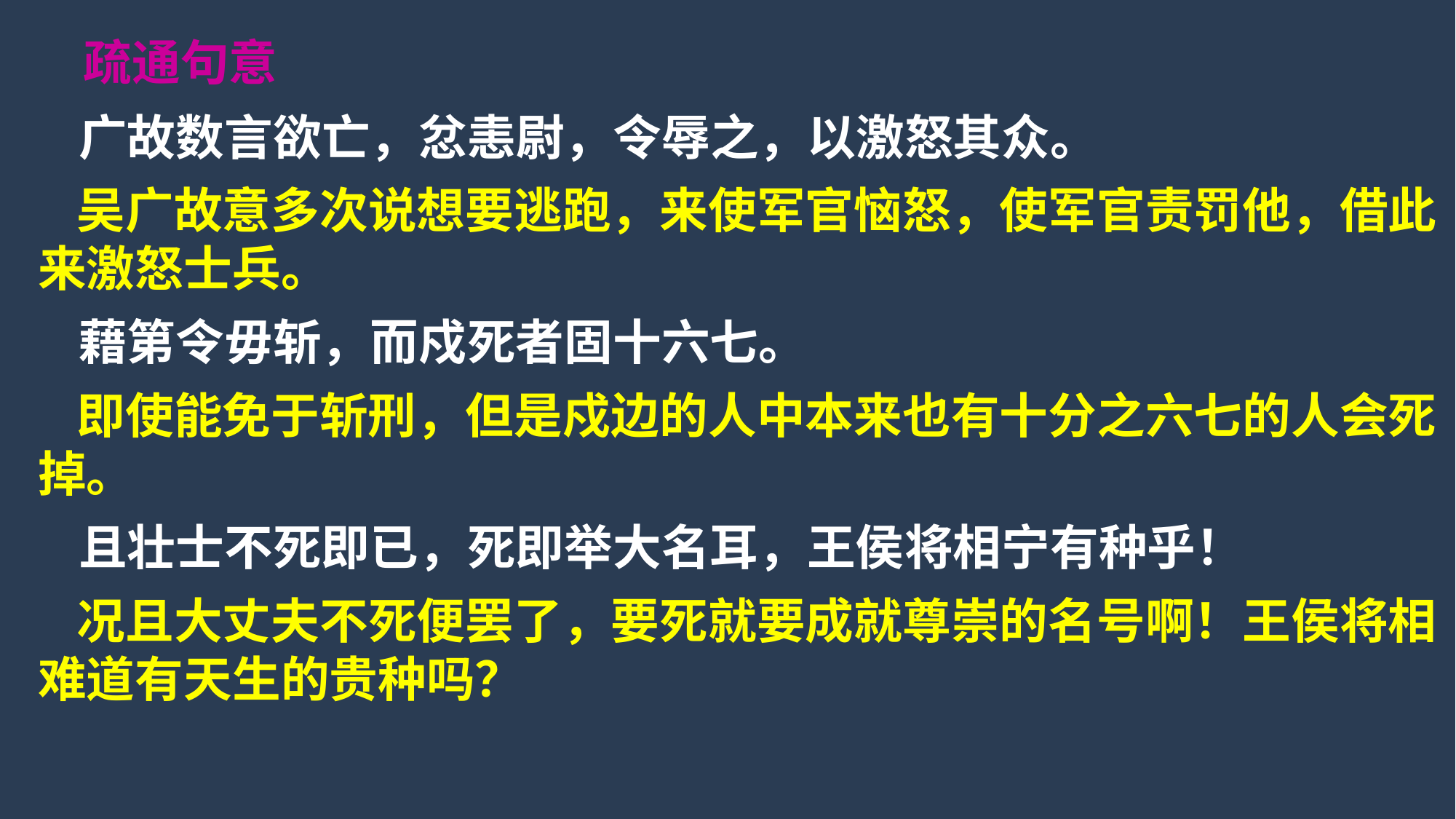

疏通句意
      广故数言欲亡，忿恚尉，令辱之，以激怒其众。
       吴广故意多次说想要逃跑，来使军官恼怒，使军官责罚他，借此来激怒士兵。
      藉第令毋斩，而戍死者固十六七。
       即使能免于斩刑，但是戍边的人中本来也有十分之六七的人会死掉。
      且壮士不死即已，死即举大名耳，王侯将相宁有种乎！
       况且大丈夫不死便罢了，要死就要成就尊崇的名号啊！王侯将相难道有天生的贵种吗？